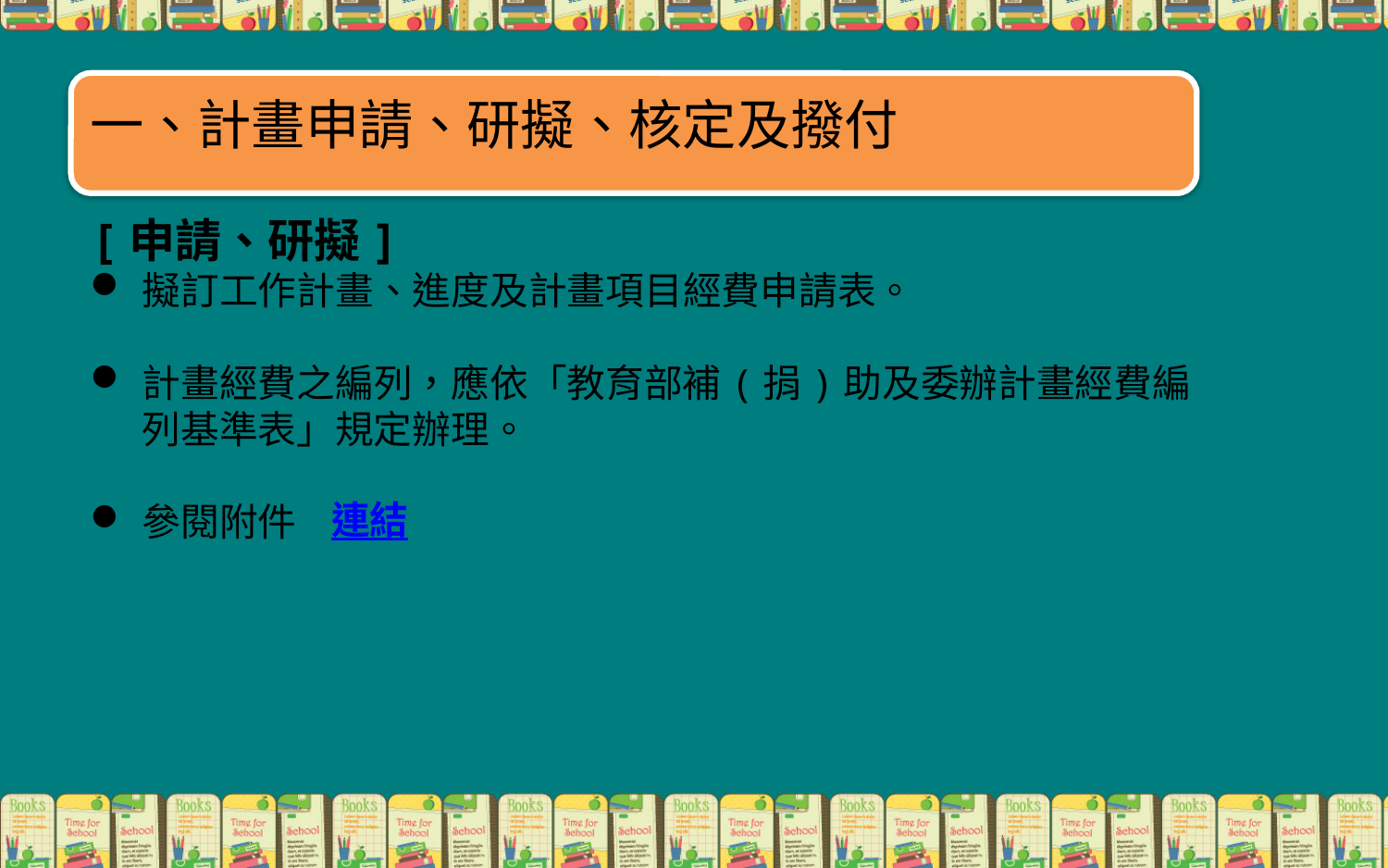

一、計畫申請、研擬、核定及撥付
[申請、研擬]
擬訂工作計畫、進度及計畫項目經費申請表。

計畫經費之編列，應依「教育部補(捐)助及委辦計畫經費編列基準表」規定辦理。

參閱附件
連結